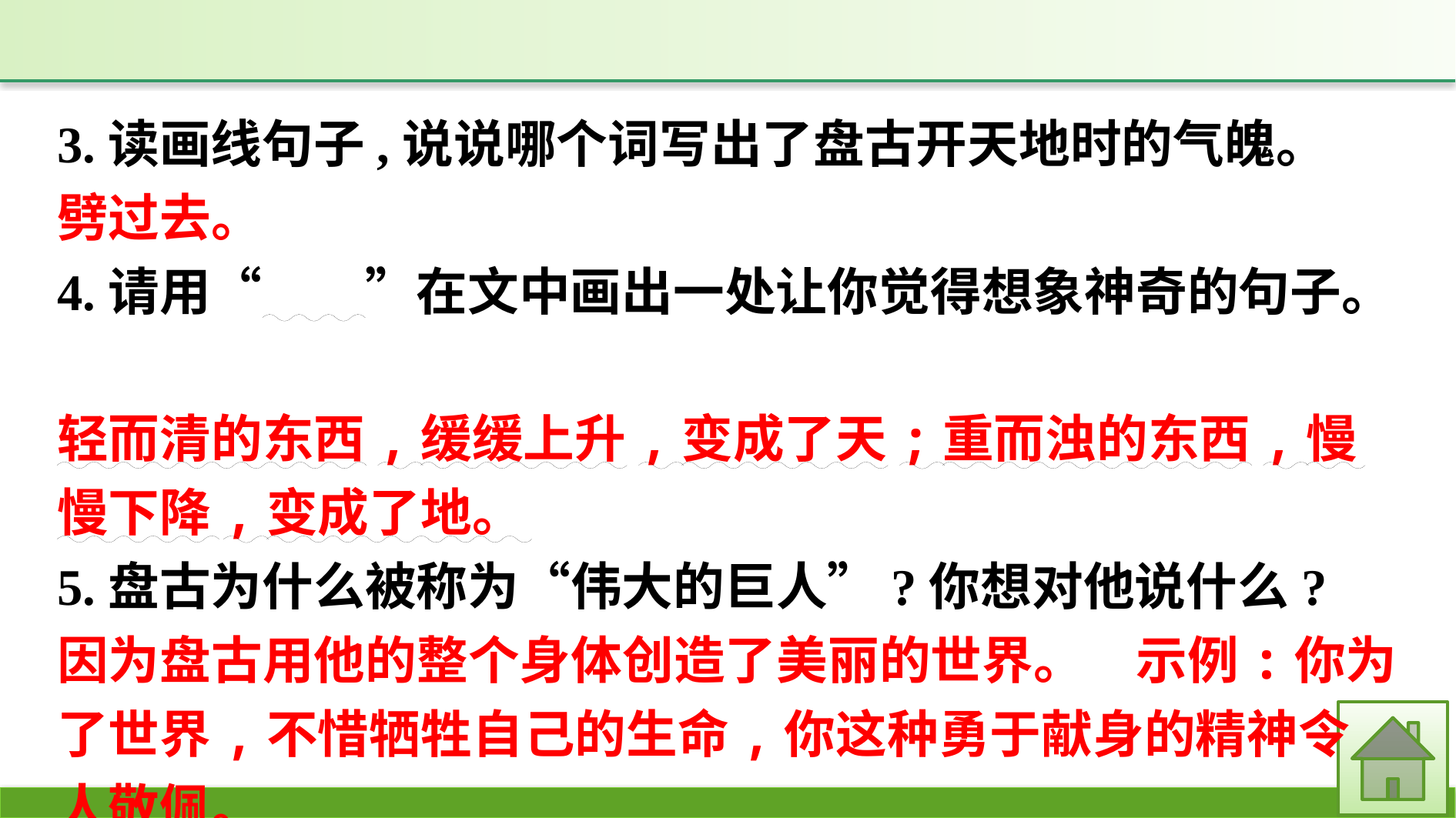

3.读画线句子,说说哪个词写出了盘古开天地时的气魄。
劈过去。
4.请用“　　”在文中画出一处让你觉得想象神奇的句子。
轻而清的东西,缓缓上升,变成了天;重而浊的东西,慢慢下降,变成了地。
5.盘古为什么被称为“伟大的巨人”?你想对他说什么?
因为盘古用他的整个身体创造了美丽的世界。　示例:你为了世界,不惜牺牲自己的生命,你这种勇于献身的精神令人敬佩。